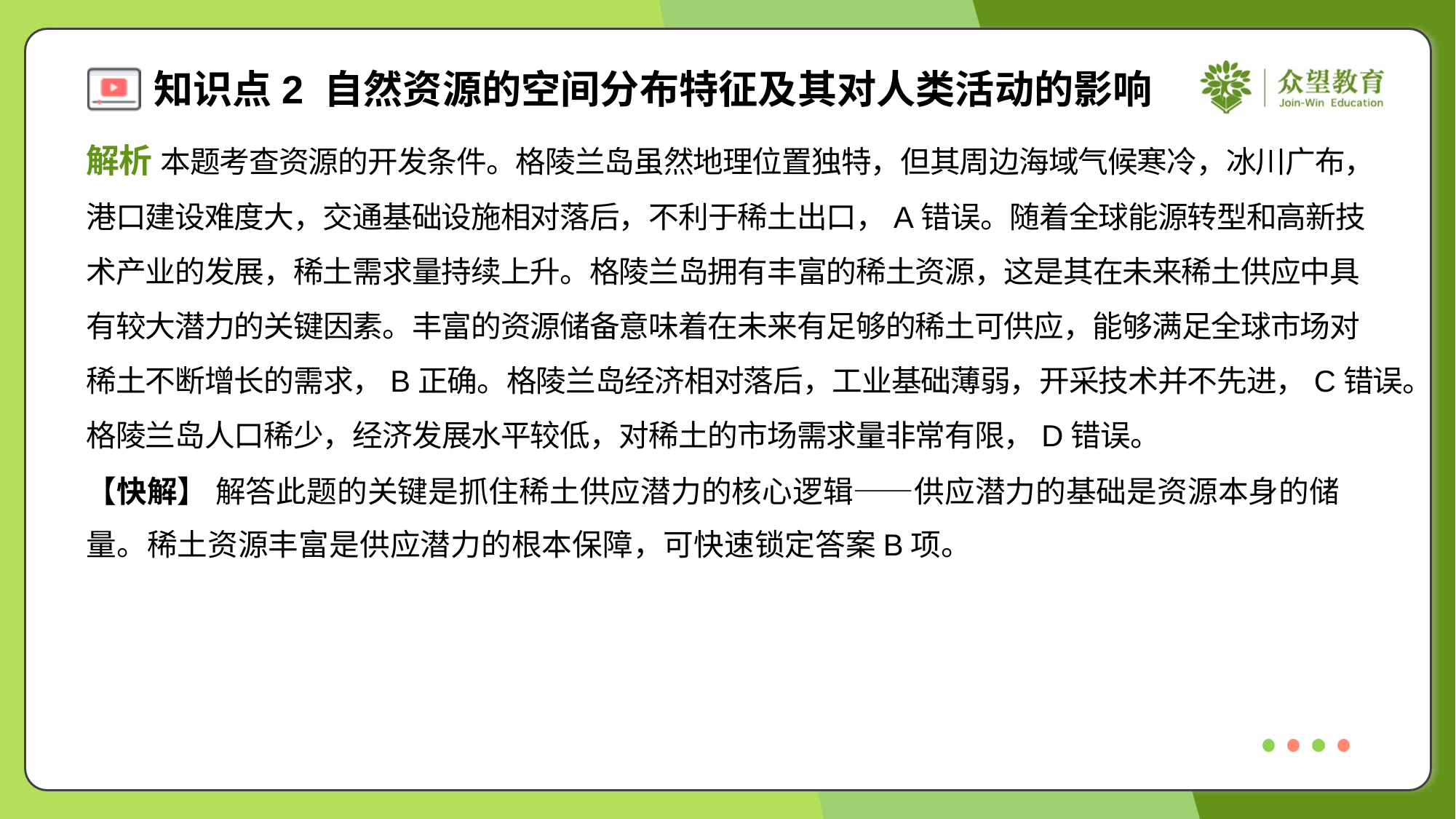

解析 本题考查资源的开发条件。格陵兰岛虽然地理位置独特，但其周边海域气候寒冷，冰川广布，
港口建设难度大，交通基础设施相对落后，不利于稀土出口，A错误。随着全球能源转型和高新技
术产业的发展，稀土需求量持续上升。格陵兰岛拥有丰富的稀土资源，这是其在未来稀土供应中具
有较大潜力的关键因素。丰富的资源储备意味着在未来有足够的稀土可供应，能够满足全球市场对
稀土不断增长的需求，B正确。格陵兰岛经济相对落后，工业基础薄弱，开采技术并不先进，C错误。
格陵兰岛人口稀少，经济发展水平较低，对稀土的市场需求量非常有限，D错误。
【快解】 解答此题的关键是抓住稀土供应潜力的核心逻辑——供应潜力的基础是资源本身的储
量。稀土资源丰富是供应潜力的根本保障，可快速锁定答案B项。